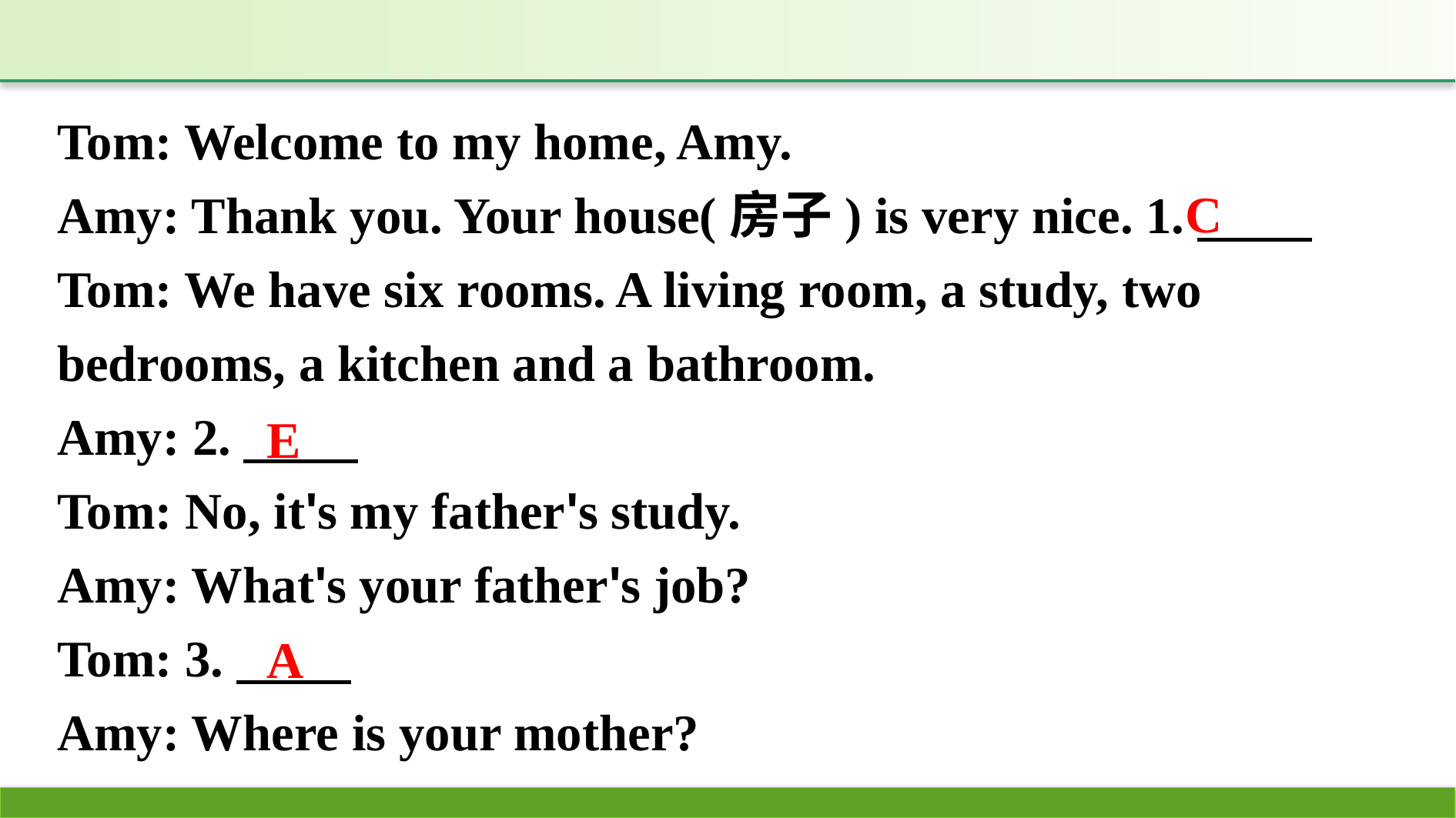

Tom: Welcome to my home, Amy.
Amy: Thank you. Your house(房子) is very nice. 1.
Tom: We have six rooms. A living room, a study, two bedrooms, a kitchen and a bathroom.
Amy: 2.　　 
Tom: No, it's my father's study.
Amy: What's your father's job?
Tom: 3.　　 
Amy: Where is your mother?
C
E
A